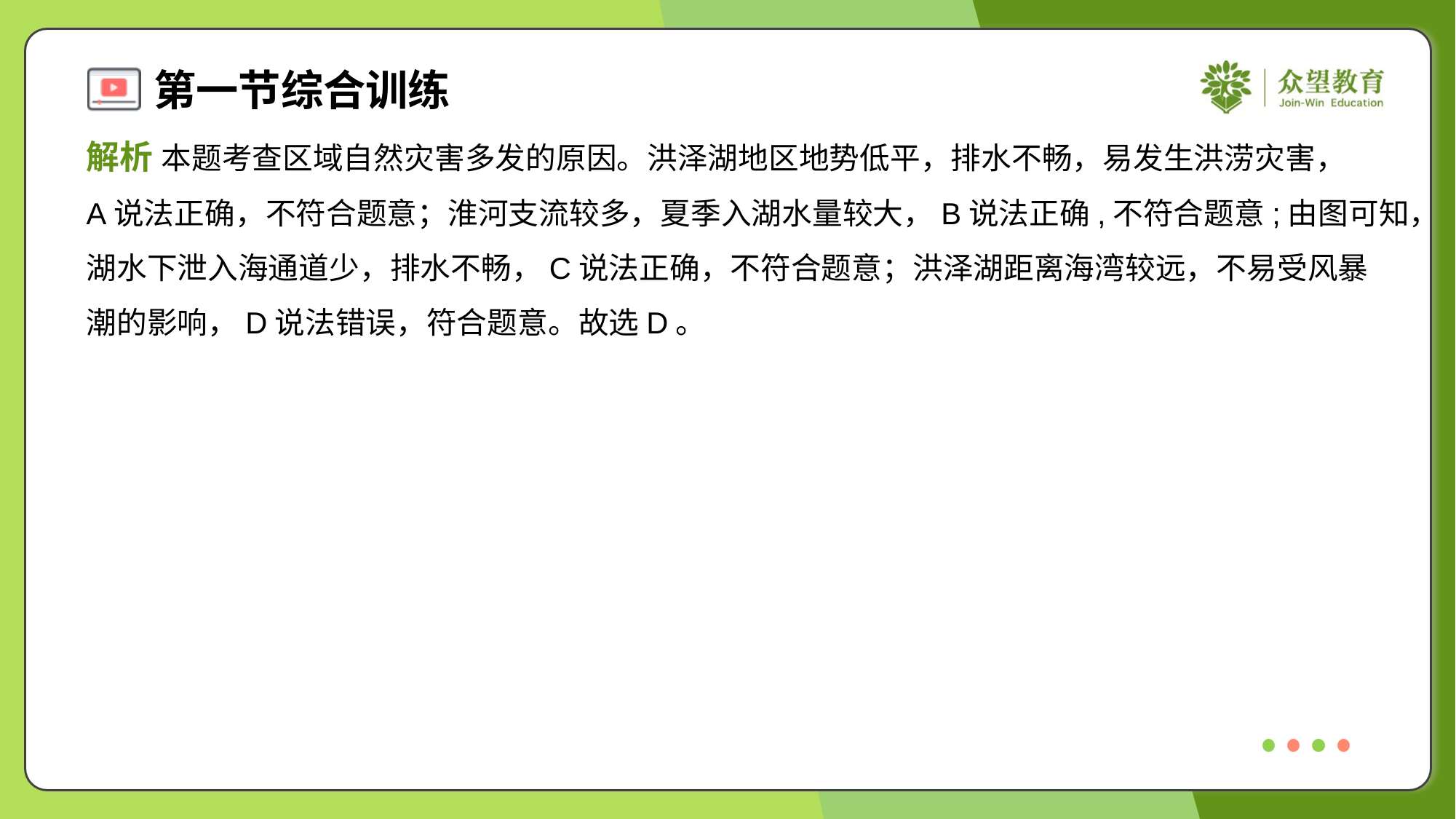

解析 本题考查区域自然灾害多发的原因。洪泽湖地区地势低平，排水不畅，易发生洪涝灾害，
A说法正确，不符合题意；淮河支流较多，夏季入湖水量较大，B说法正确,不符合题意;由图可知，
湖水下泄入海通道少，排水不畅，C说法正确，不符合题意；洪泽湖距离海湾较远，不易受风暴
潮的影响，D说法错误，符合题意。故选D。